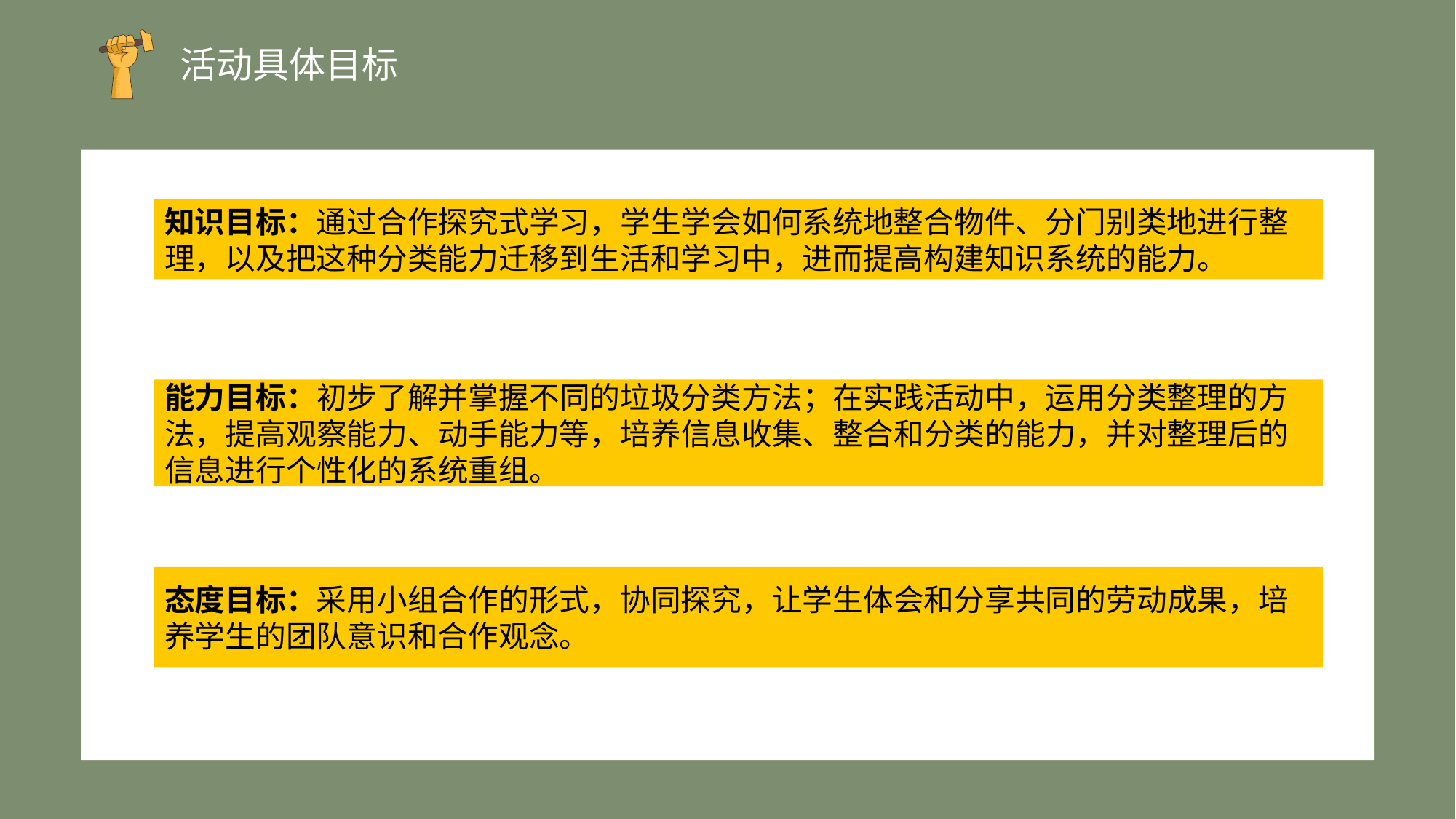

活动具体目标

知识目标：通过合作探究式学习，学生学会如何系统地整合物件、分门别类地进行整理，以及把这种分类能力迁移到生活和学习中，进而提高构建知识系统的能力。
能力目标：初步了解并掌握不同的垃圾分类方法；在实践活动中，运用分类整理的方法，提高观察能力、动手能力等，培养信息收集、整合和分类的能力，并对整理后的信息进行个性化的系统重组。
态度目标：采用小组合作的形式，协同探究，让学生体会和分享共同的劳动成果，培养学生的团队意识和合作观念。